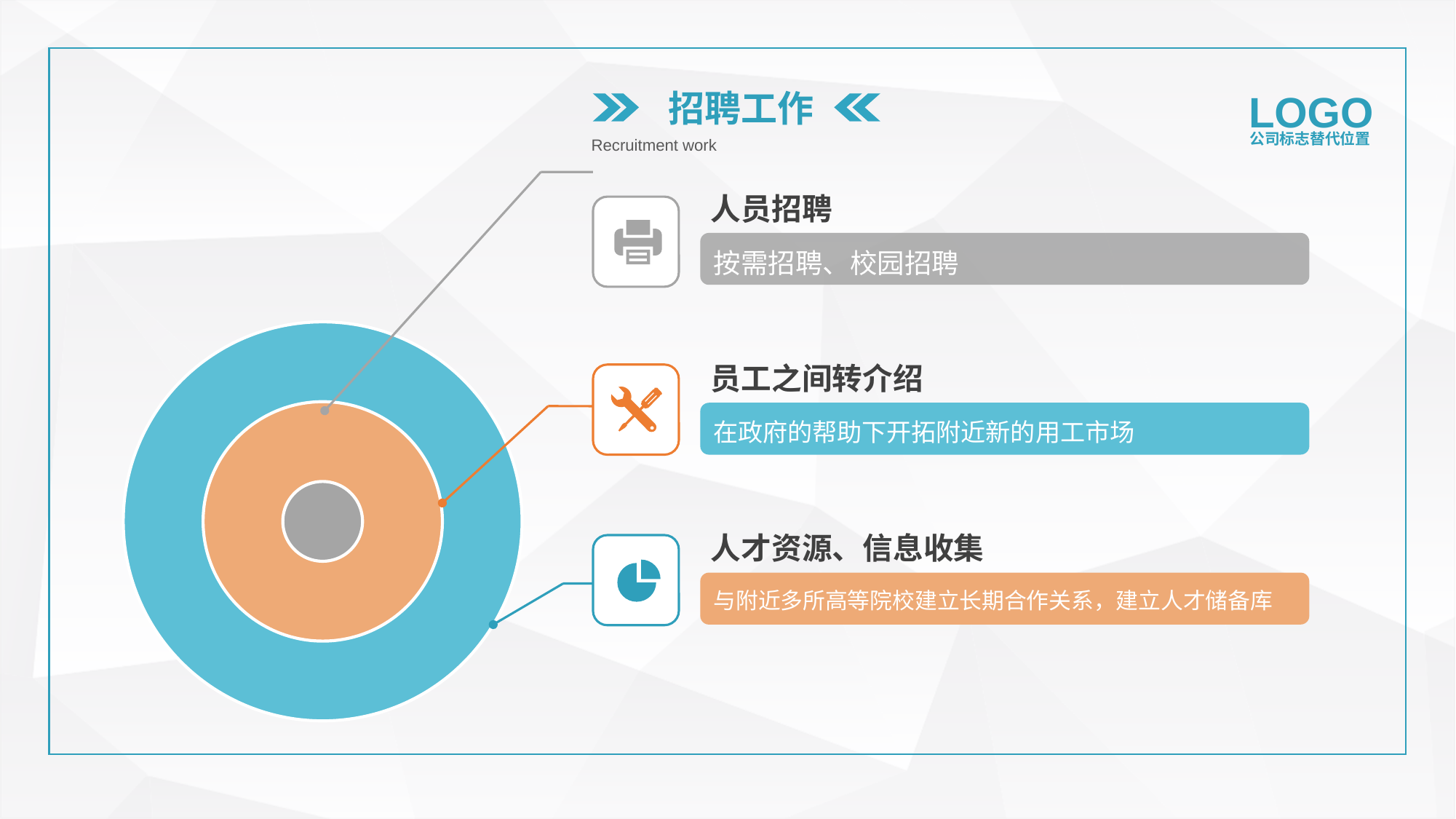

招聘工作
LOGO
公司标志替代位置

Recruitment work

人员招聘

按需招聘、校园招聘

员工之间转介绍

在政府的帮助下开拓附近新的用工市场

人才资源、信息收集

与附近多所高等院校建立长期合作关系，建立人才储备库